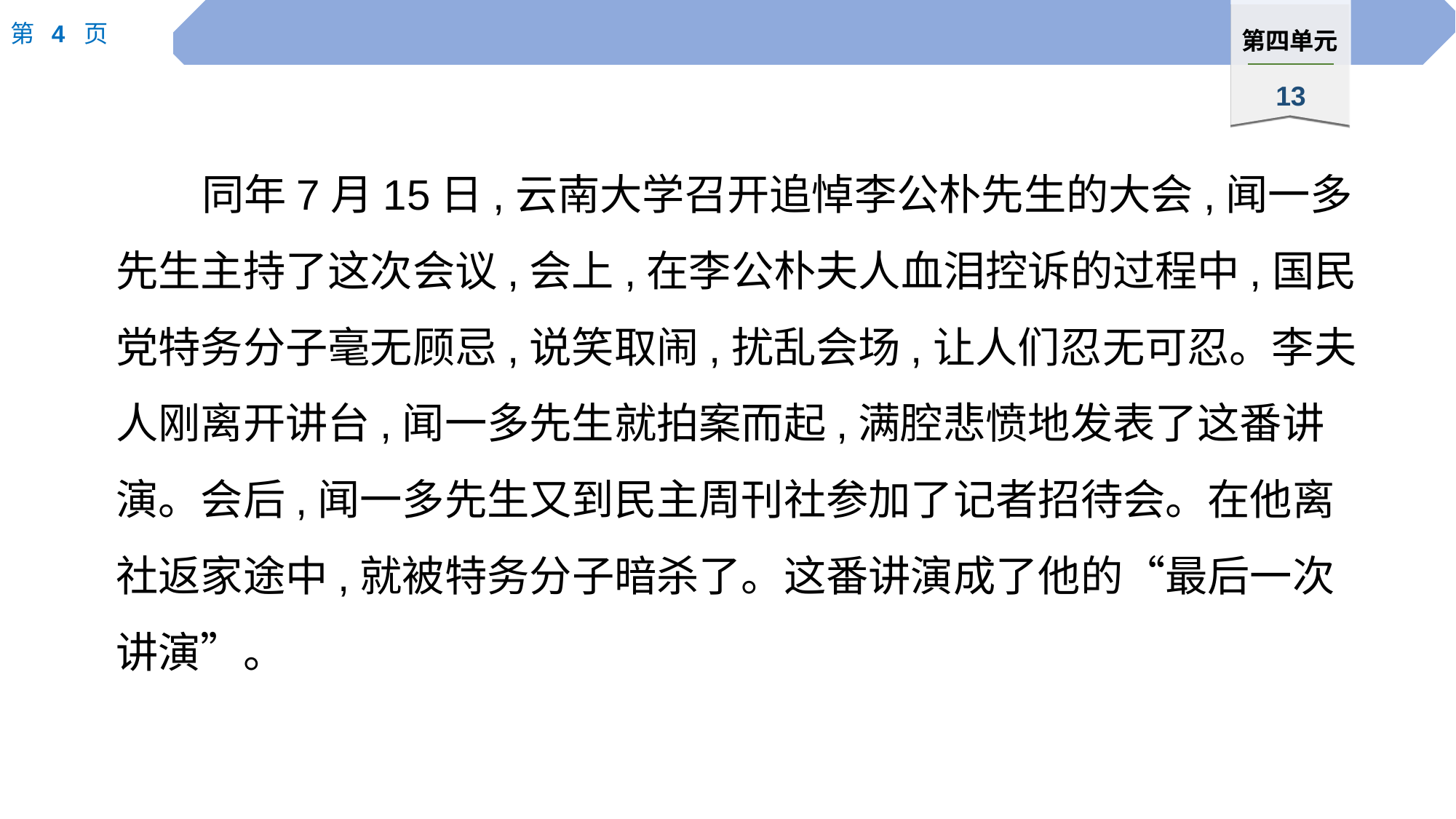

同年7月15日,云南大学召开追悼李公朴先生的大会,闻一多先生主持了这次会议,会上,在李公朴夫人血泪控诉的过程中,国民党特务分子毫无顾忌,说笑取闹,扰乱会场,让人们忍无可忍。李夫人刚离开讲台,闻一多先生就拍案而起,满腔悲愤地发表了这番讲演。会后,闻一多先生又到民主周刊社参加了记者招待会。在他离社返家途中,就被特务分子暗杀了。这番讲演成了他的“最后一次讲演”。